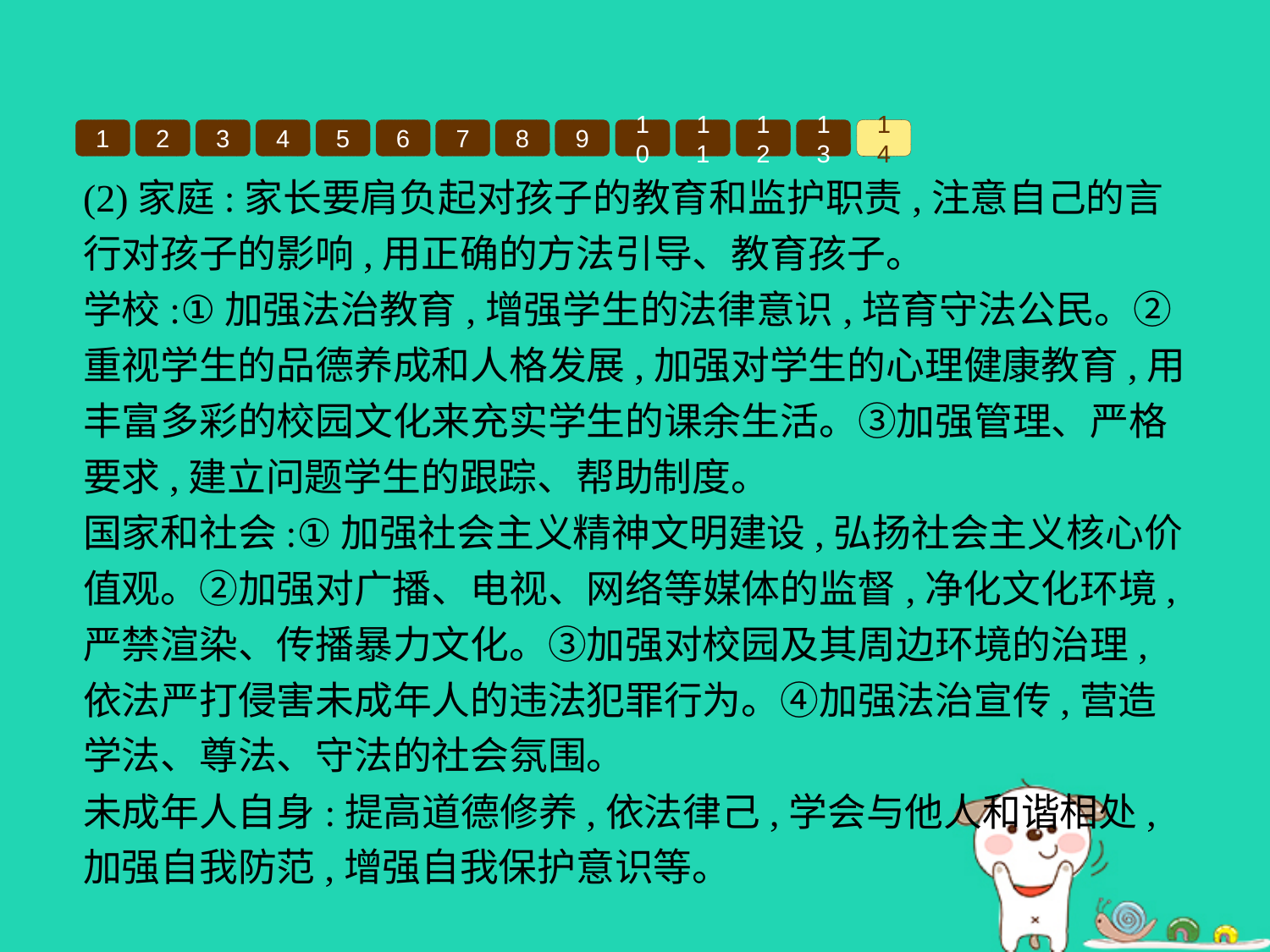

1
2
3
4
5
6
7
8
9
10
11
12
13
14
(2)家庭:家长要肩负起对孩子的教育和监护职责,注意自己的言行对孩子的影响,用正确的方法引导、教育孩子。
学校:①加强法治教育,增强学生的法律意识,培育守法公民。②重视学生的品德养成和人格发展,加强对学生的心理健康教育,用丰富多彩的校园文化来充实学生的课余生活。③加强管理、严格要求,建立问题学生的跟踪、帮助制度。
国家和社会:①加强社会主义精神文明建设,弘扬社会主义核心价值观。②加强对广播、电视、网络等媒体的监督,净化文化环境,严禁渲染、传播暴力文化。③加强对校园及其周边环境的治理,依法严打侵害未成年人的违法犯罪行为。④加强法治宣传,营造学法、尊法、守法的社会氛围。
未成年人自身:提高道德修养,依法律己,学会与他人和谐相处,加强自我防范,增强自我保护意识等。